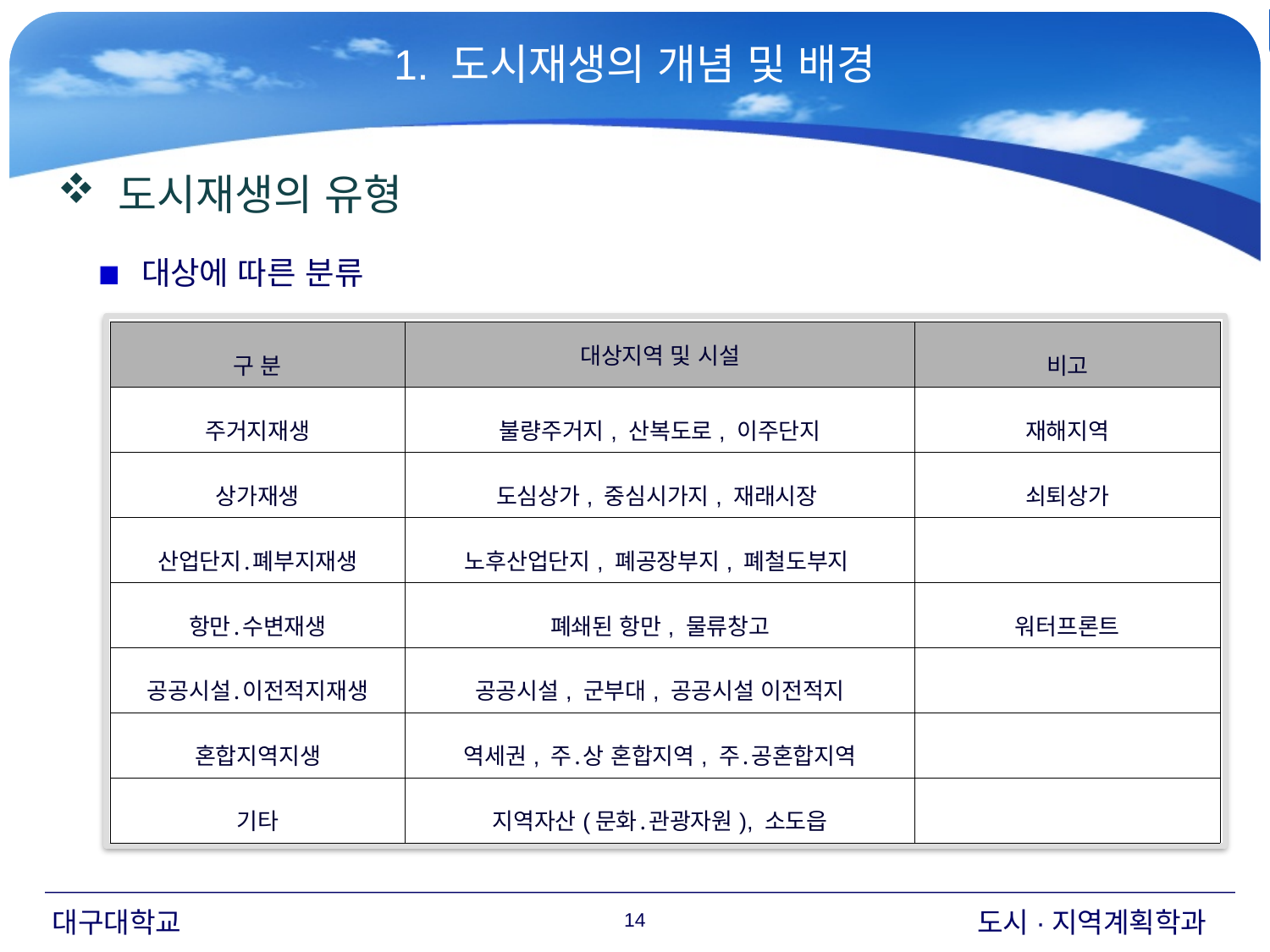

1. 도시재생의 개념 및 배경
 도시재생의 유형
 대상에 따른 분류

| 구 분 | 대상지역 및 시설 | 비고 |
| --- | --- | --- |
| 주거지재생 | 불량주거지, 산복도로, 이주단지 | 재해지역 |
| 상가재생 | 도심상가, 중심시가지, 재래시장 | 쇠퇴상가 |
| 산업단지․폐부지재생 | 노후산업단지, 폐공장부지, 폐철도부지 |  |
| 항만․수변재생 | 폐쇄된 항만, 물류창고 | 워터프론트 |
| 공공시설․이전적지재생 | 공공시설, 군부대, 공공시설 이전적지 |  |
| 혼합지역지생 | 역세권, 주․상 혼합지역, 주․공혼합지역 |  |
| 기타 | 지역자산(문화․관광자원), 소도읍 |  |